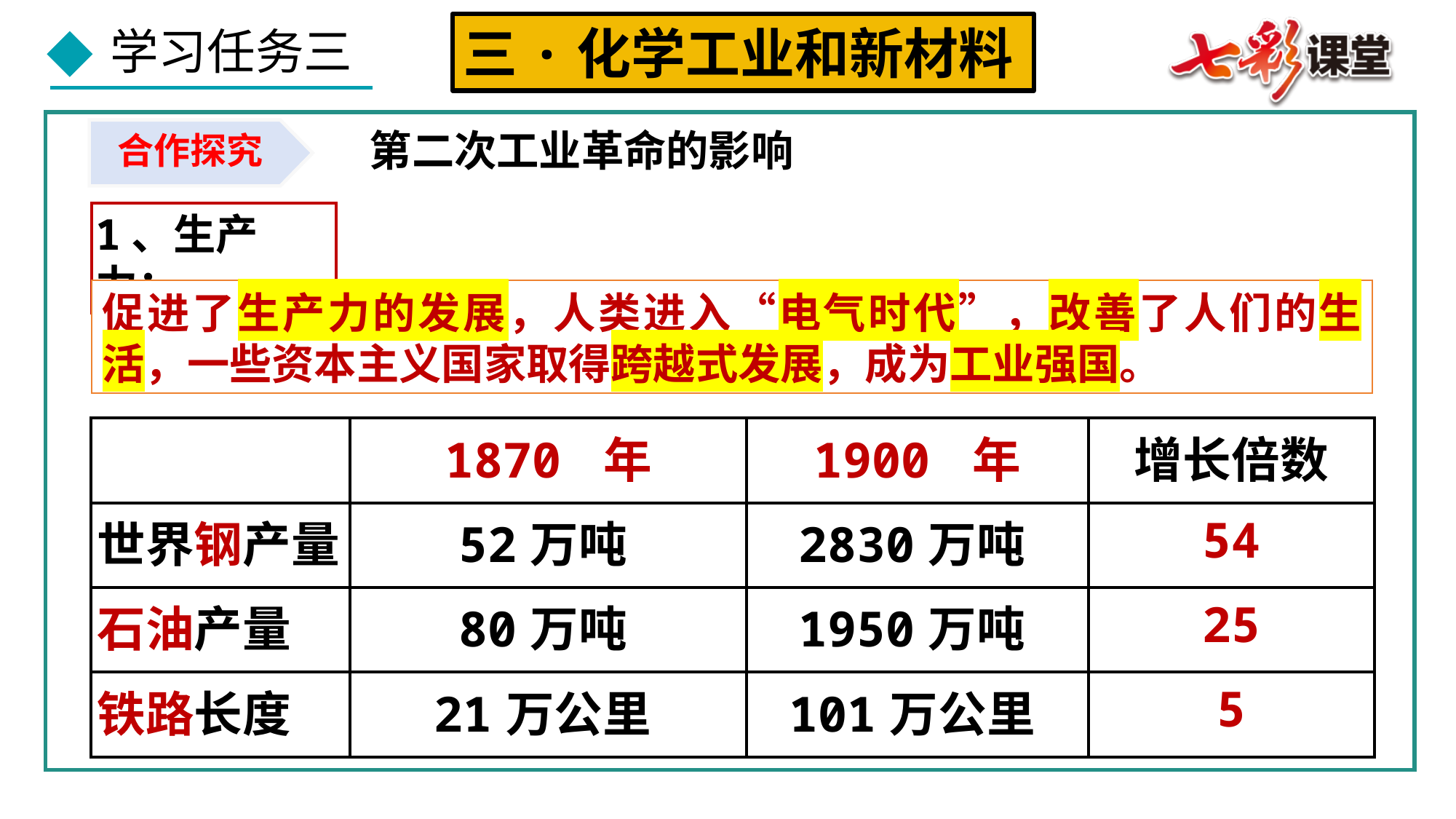

三·化学工业和新材料

第二次工业革命的影响

合作探究
1、生产力：
促进了生产力的发展，人类进入“电气时代”，改善了人们的生活，一些资本主义国家取得跨越式发展，成为工业强国。
|  | 1870 年 | 1900 年 | 增长倍数 |
| --- | --- | --- | --- |
| 世界钢产量 | 52万吨 | 2830万吨 | 54 |
| 石油产量 | 80万吨 | 1950万吨 | 25 |
| 铁路长度 | 21万公里 | 101万公里 | 5 |